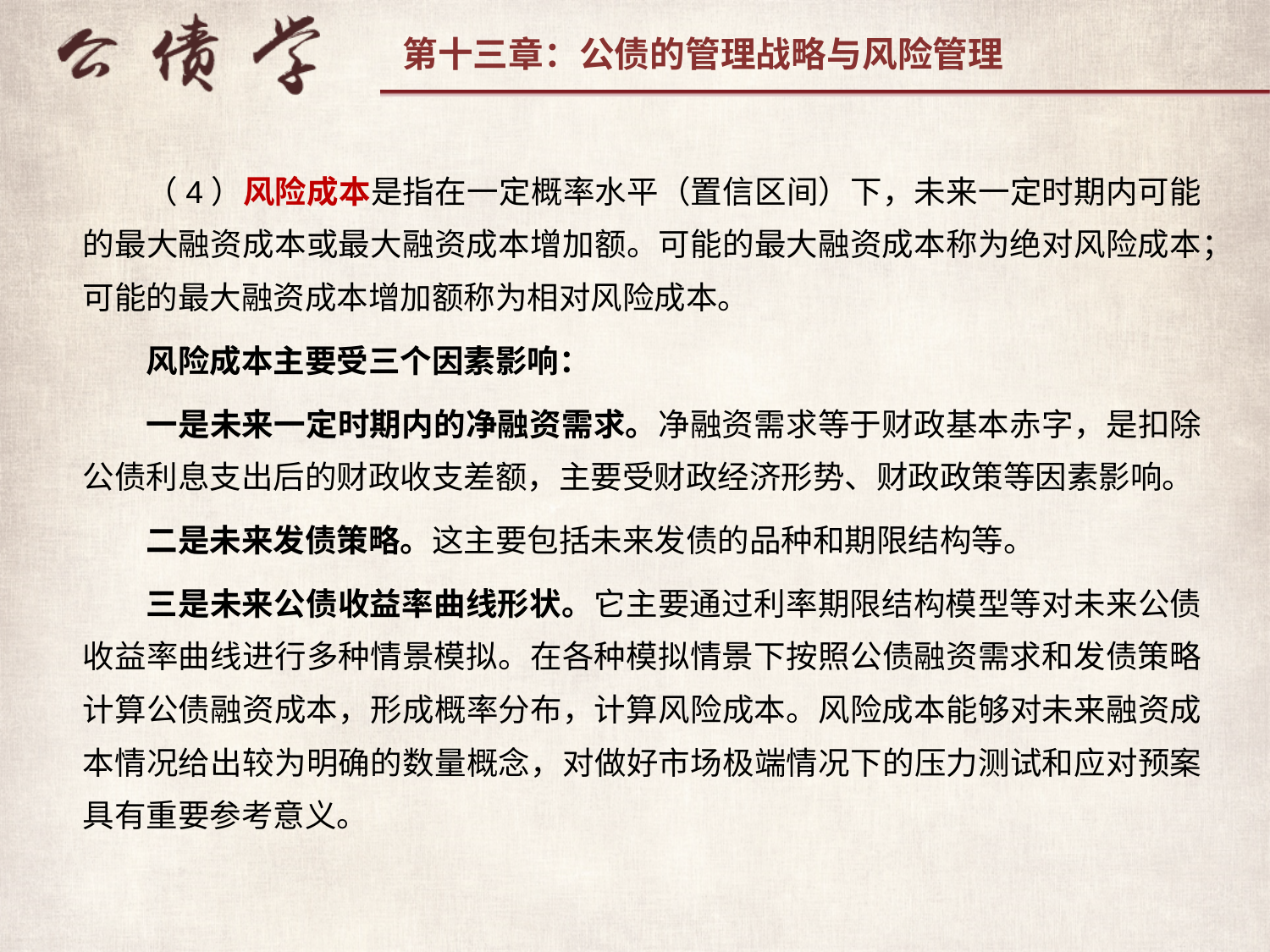

（4）风险成本是指在一定概率水平（置信区间）下，未来一定时期内可能的最大融资成本或最大融资成本增加额。可能的最大融资成本称为绝对风险成本；可能的最大融资成本增加额称为相对风险成本。
风险成本主要受三个因素影响：
一是未来一定时期内的净融资需求。净融资需求等于财政基本赤字，是扣除公债利息支出后的财政收支差额，主要受财政经济形势、财政政策等因素影响。
二是未来发债策略。这主要包括未来发债的品种和期限结构等。
三是未来公债收益率曲线形状。它主要通过利率期限结构模型等对未来公债收益率曲线进行多种情景模拟。在各种模拟情景下按照公债融资需求和发债策略计算公债融资成本，形成概率分布，计算风险成本。风险成本能够对未来融资成本情况给出较为明确的数量概念，对做好市场极端情况下的压力测试和应对预案具有重要参考意义。
10